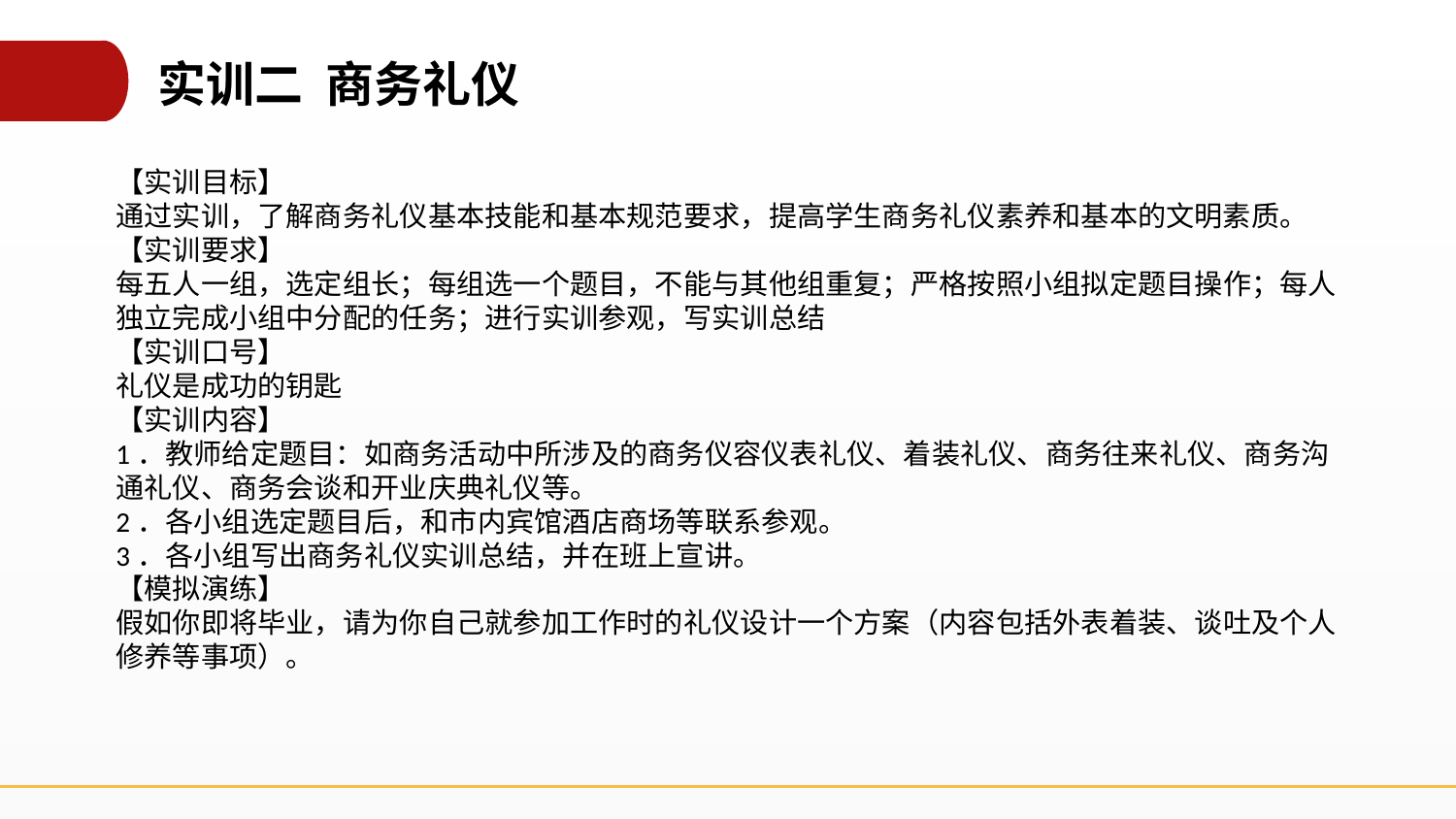

实训二  商务礼仪
【实训目标】
通过实训，了解商务礼仪基本技能和基本规范要求，提高学生商务礼仪素养和基本的文明素质。
【实训要求】
每五人一组，选定组长；每组选一个题目，不能与其他组重复；严格按照小组拟定题目操作；每人独立完成小组中分配的任务；进行实训参观，写实训总结
【实训口号】
礼仪是成功的钥匙
【实训内容】
1．教师给定题目：如商务活动中所涉及的商务仪容仪表礼仪、着装礼仪、商务往来礼仪、商务沟通礼仪、商务会谈和开业庆典礼仪等。
2．各小组选定题目后，和市内宾馆酒店商场等联系参观。
3．各小组写出商务礼仪实训总结，并在班上宣讲。
【模拟演练】
假如你即将毕业，请为你自己就参加工作时的礼仪设计一个方案（内容包括外表着装、谈吐及个人修养等事项）。